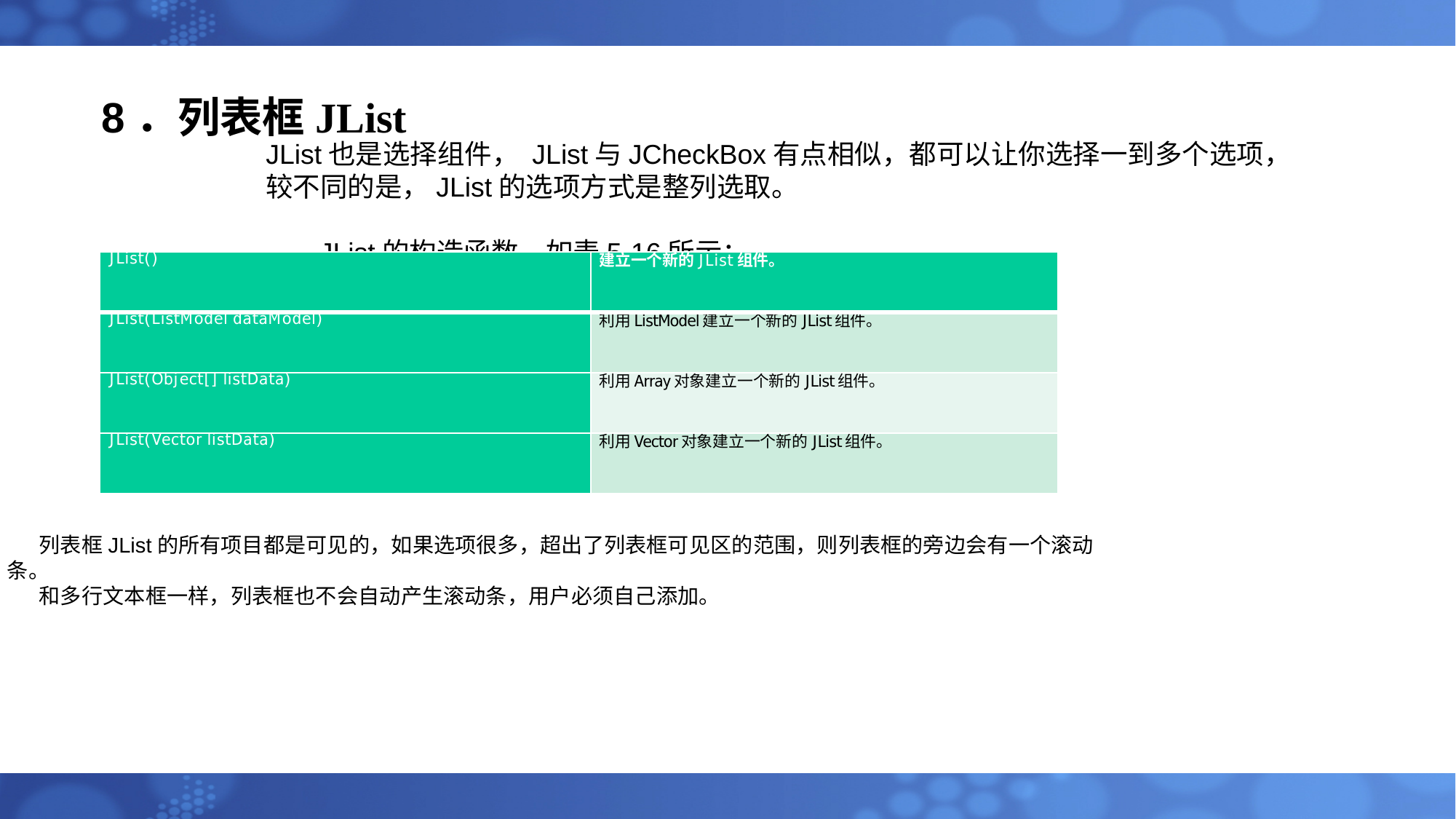

# 8．列表框JList
JList也是选择组件， JList与JCheckBox有点相似，都可以让你选择一到多个选项，
较不同的是，JList的选项方式是整列选取。
       JList的构造函数，如表5-16所示：
| JList() | 建立一个新的JList组件。 |
| --- | --- |
| JList(ListModel dataModel) | 利用ListModel建立一个新的JList组件。 |
| JList(Object[] listData) | 利用Array对象建立一个新的JList组件。 |
| JList(Vector listData) | 利用Vector对象建立一个新的JList组件。 |
列表框JList的所有项目都是可见的，如果选项很多，超出了列表框可见区的范围，则列表框的旁边会有一个滚动条。
和多行文本框一样，列表框也不会自动产生滚动条，用户必须自己添加。